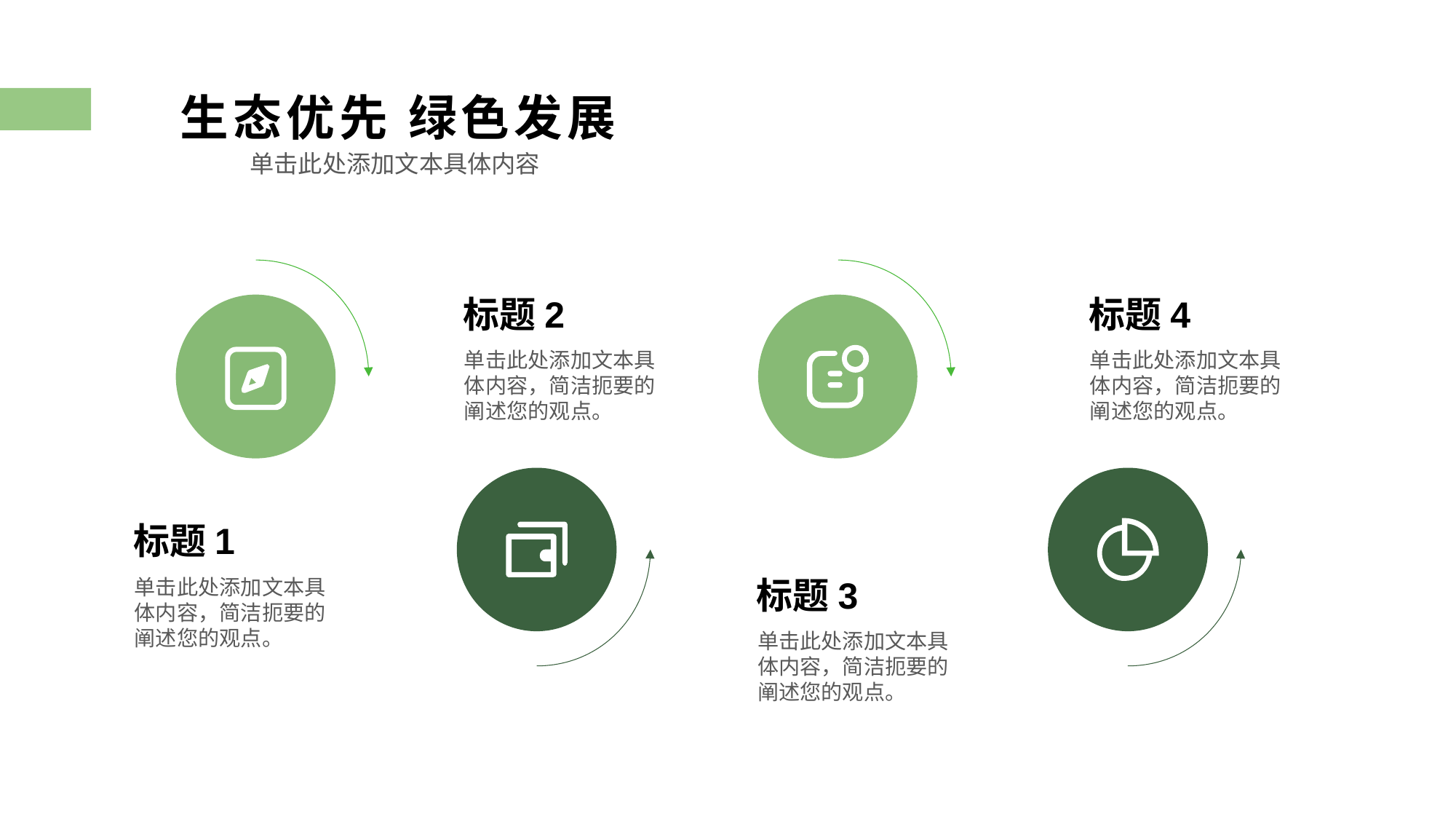

生态优先 绿色发展
单击此处添加文本具体内容

标题2
标题4
单击此处添加文本具体内容，简洁扼要的阐述您的观点。
单击此处添加文本具体内容，简洁扼要的阐述您的观点。
标题1
标题3
单击此处添加文本具体内容，简洁扼要的阐述您的观点。
单击此处添加文本具体内容，简洁扼要的阐述您的观点。